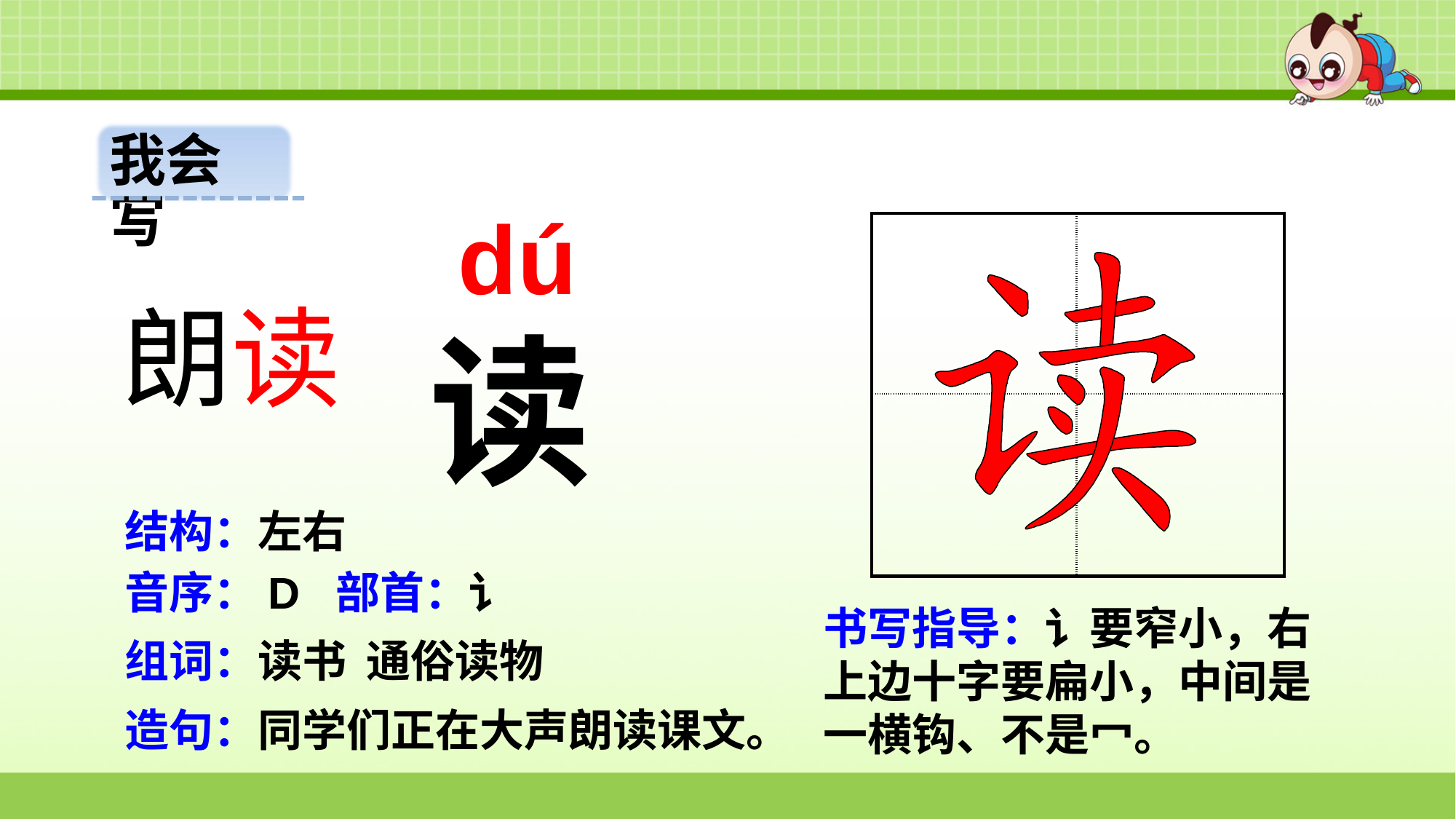

我会写

dú
|  |  |
| --- | --- |
|  |  |

朗读

读

结构：左右
音序：D  部首：讠
书写指导：讠要窄小，右上边十字要扁小，中间是一横钩、不是冖。
组词：读书  通俗读物
造句：同学们正在大声朗读课文。